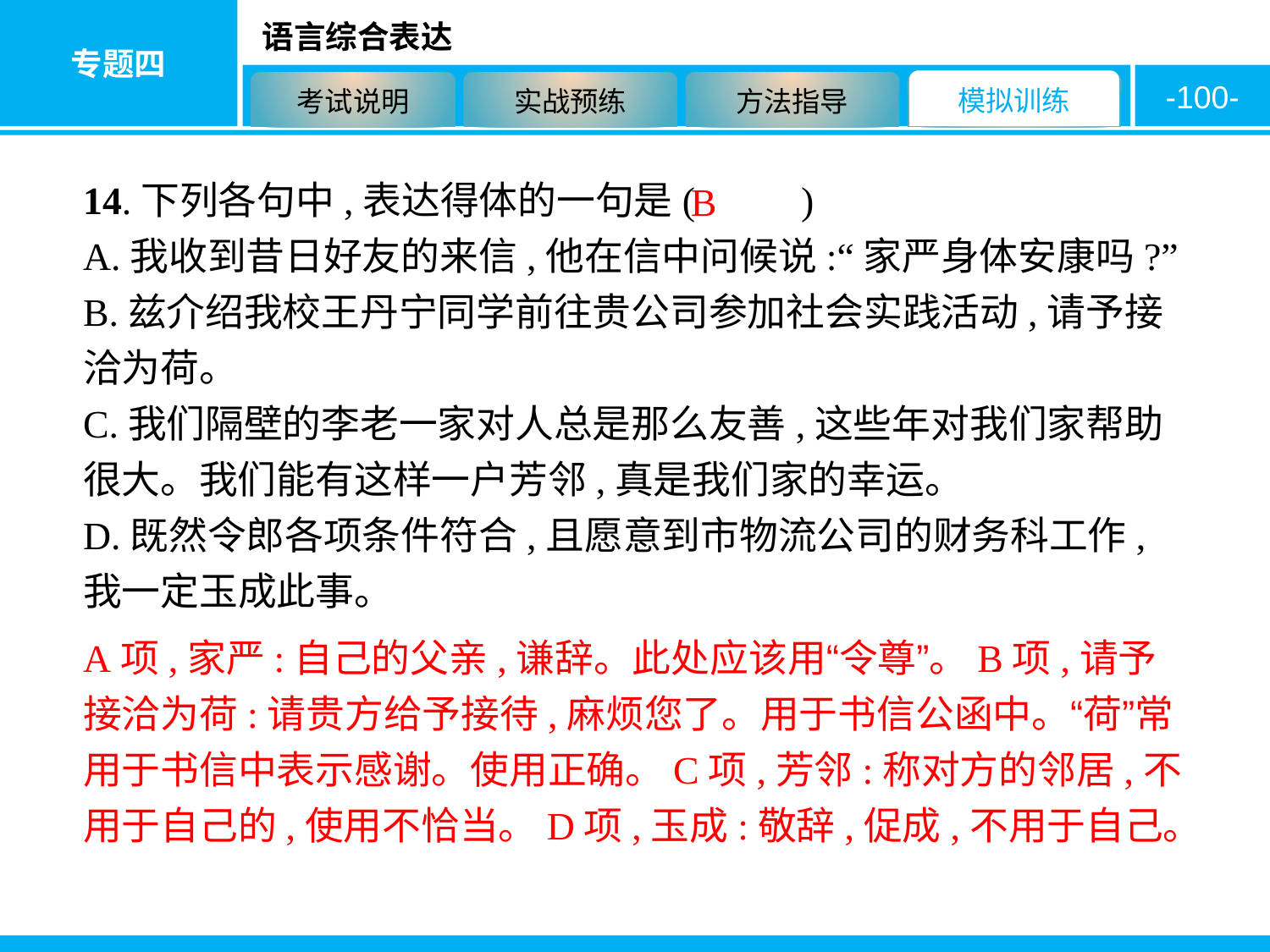

-100-
14.下列各句中,表达得体的一句是( 　　)
A.我收到昔日好友的来信,他在信中问候说:“家严身体安康吗?”
B.兹介绍我校王丹宁同学前往贵公司参加社会实践活动,请予接洽为荷。
C.我们隔壁的李老一家对人总是那么友善,这些年对我们家帮助很大。我们能有这样一户芳邻,真是我们家的幸运。
D.既然令郎各项条件符合,且愿意到市物流公司的财务科工作,我一定玉成此事。
B
A项,家严:自己的父亲,谦辞。此处应该用“令尊”。B项,请予接洽为荷:请贵方给予接待,麻烦您了。用于书信公函中。“荷”常用于书信中表示感谢。使用正确。C项,芳邻:称对方的邻居,不用于自己的,使用不恰当。D项,玉成:敬辞,促成,不用于自己。